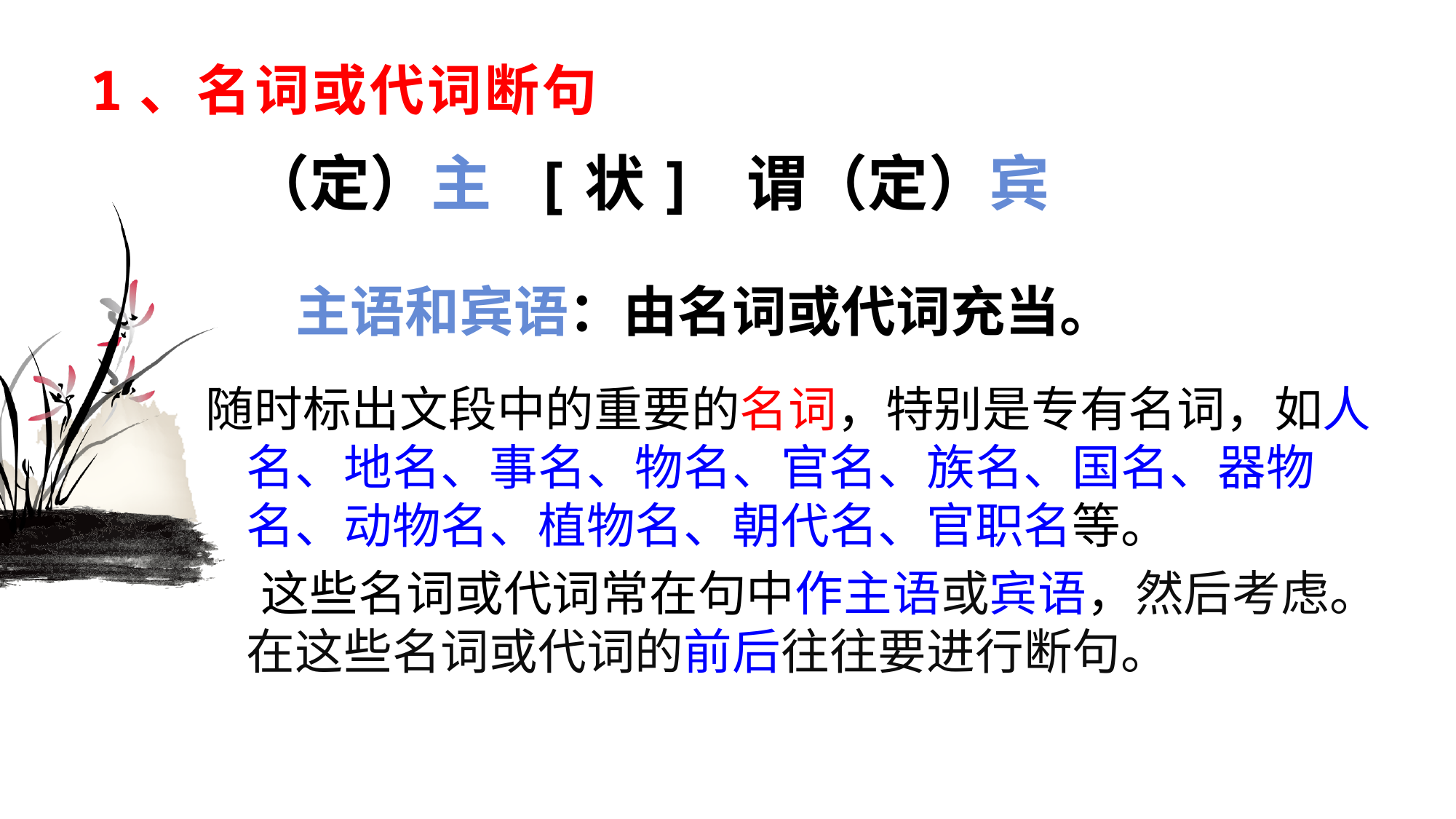

# 1、名词或代词断句
（定）主  [状] 谓（定）宾

主语和宾语：由名词或代词充当。
随时标出文段中的重要的名词，特别是专有名词，如人名、地名、事名、物名、官名、族名、国名、器物名、动物名、植物名、朝代名、官职名等。
    这些名词或代词常在句中作主语或宾语，然后考虑。在这些名词或代词的前后往往要进行断句。